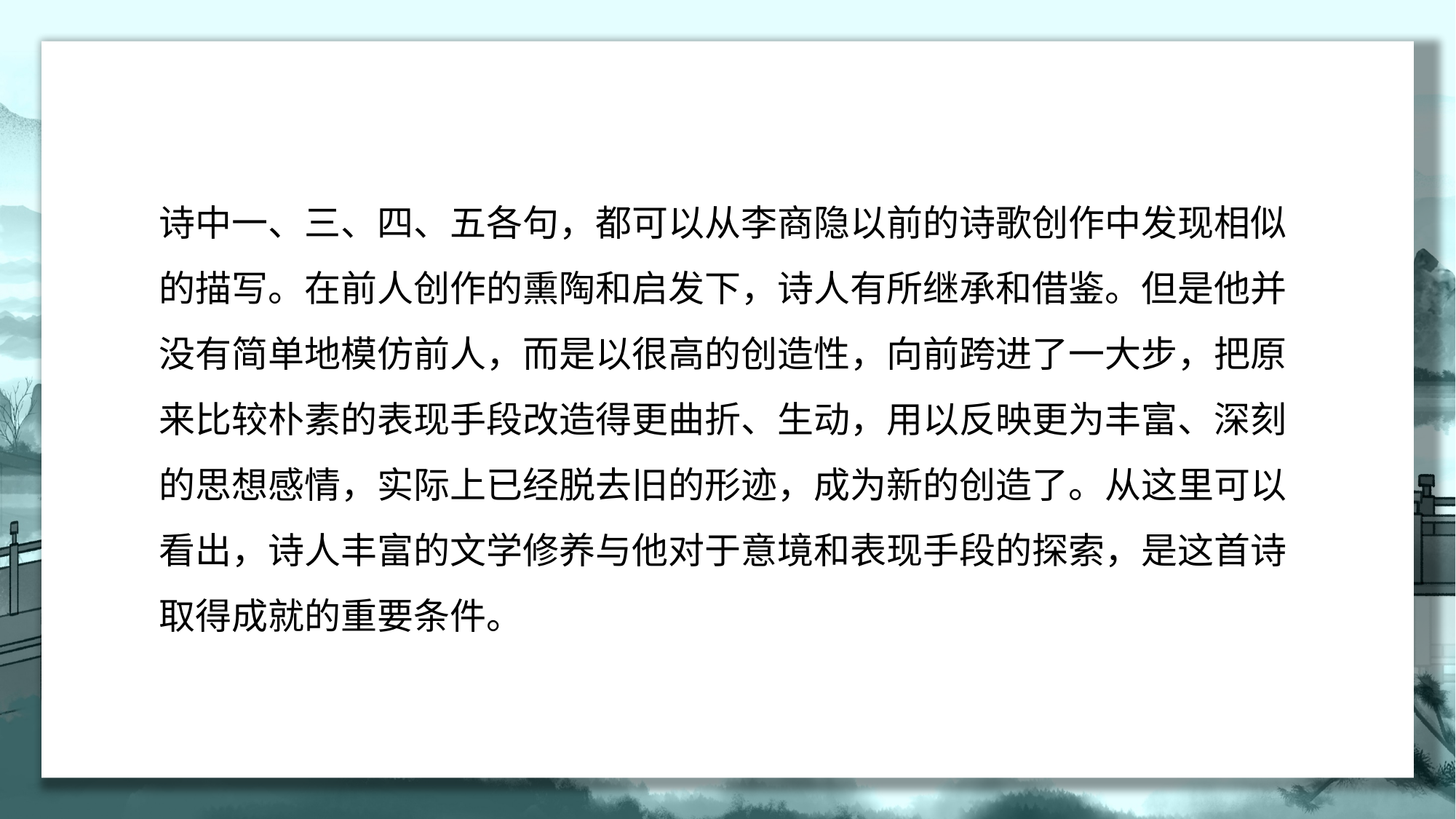

诗中一、三、四、五各句，都可以从李商隐以前的诗歌创作中发现相似的描写。在前人创作的熏陶和启发下，诗人有所继承和借鉴。但是他并没有简单地模仿前人，而是以很高的创造性，向前跨进了一大步，把原来比较朴素的表现手段改造得更曲折、生动，用以反映更为丰富、深刻的思想感情，实际上已经脱去旧的形迹，成为新的创造了。从这里可以看出，诗人丰富的文学修养与他对于意境和表现手段的探索，是这首诗取得成就的重要条件。